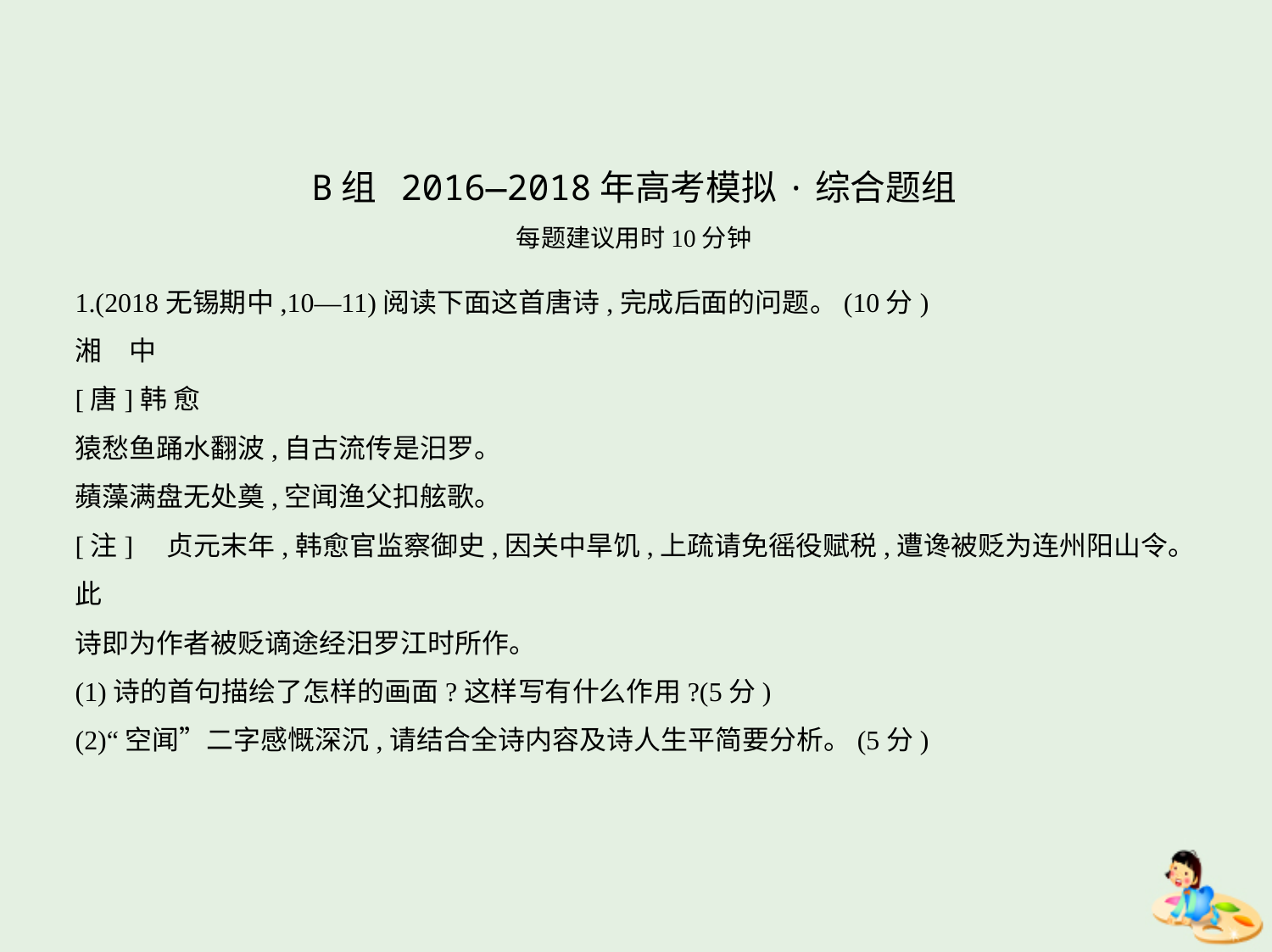

B组  2016—2018年高考模拟·综合题组
每题建议用时10分钟
1.(2018无锡期中,10—11)阅读下面这首唐诗,完成后面的问题。(10分)
湘　中
[唐]韩 愈
猿愁鱼踊水翻波,自古流传是汨罗。
蘋藻满盘无处奠,空闻渔父扣舷歌。
[注]    贞元末年,韩愈官监察御史,因关中旱饥,上疏请免徭役赋税,遭谗被贬为连州阳山令。此
诗即为作者被贬谪途经汨罗江时所作。
(1)诗的首句描绘了怎样的画面?这样写有什么作用?(5分)
(2)“空闻”二字感慨深沉,请结合全诗内容及诗人生平简要分析。(5分)